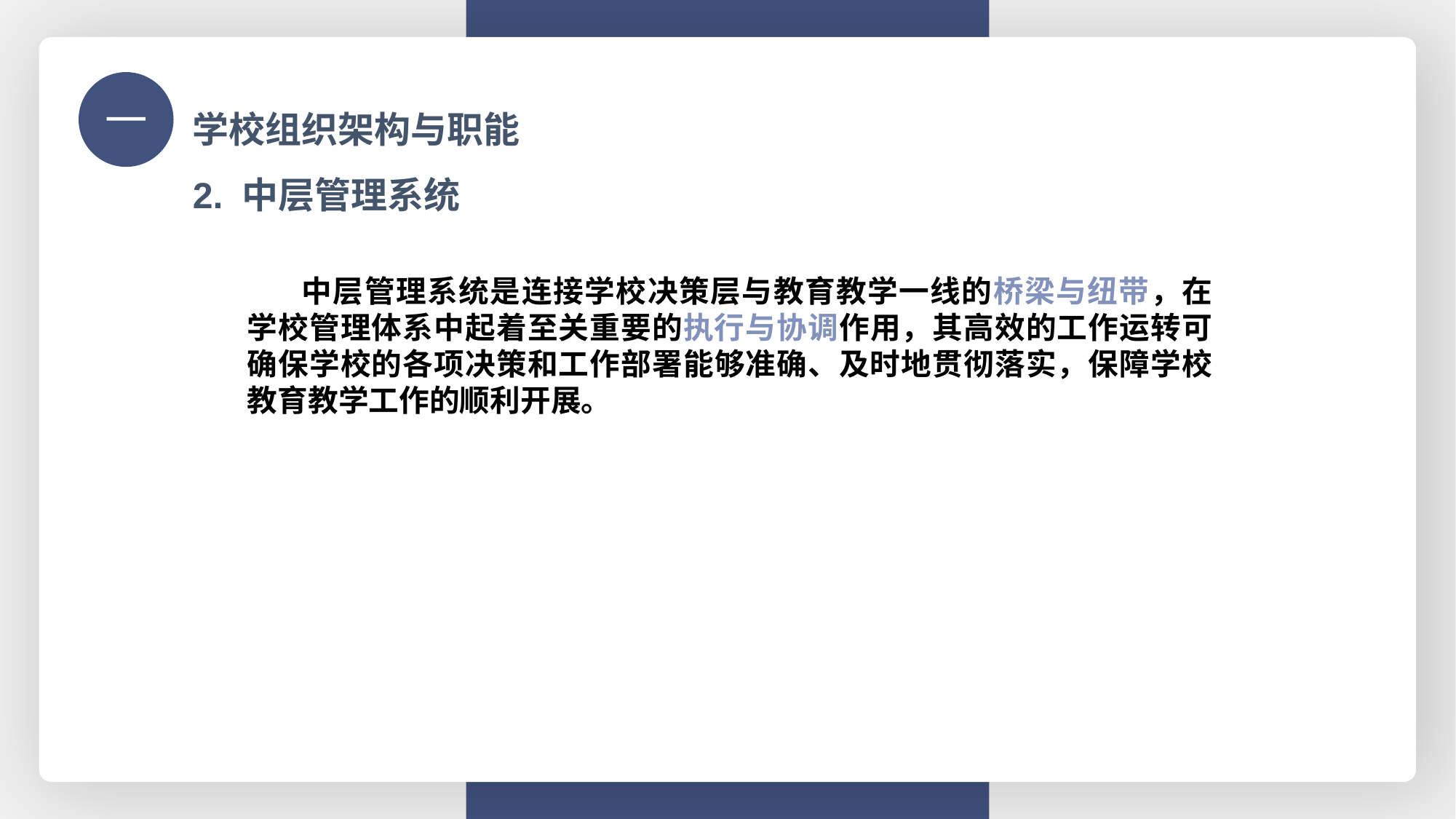

学校组织架构与职能
一
2. 中层管理系统
中层管理系统是连接学校决策层与教育教学一线的桥梁与纽带，在学校管理体系中起着至关重要的执行与协调作用，其高效的工作运转可确保学校的各项决策和工作部署能够准确、及时地贯彻落实，保障学校教育教学工作的顺利开展。